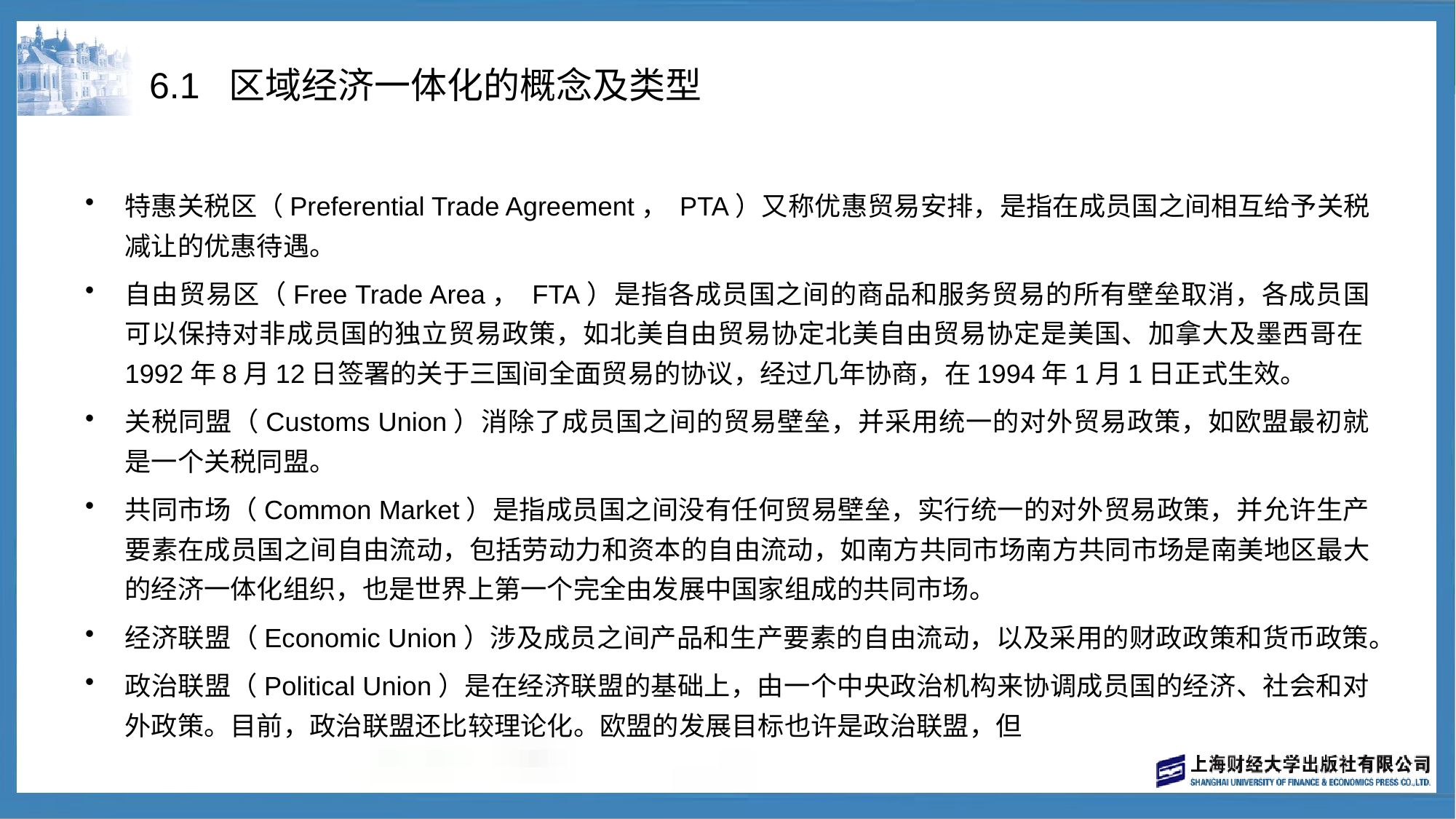

# 6.1  区域经济一体化的概念及类型
特惠关税区（Preferential Trade Agreement， PTA）又称优惠贸易安排，是指在成员国之间相互给予关税减让的优惠待遇。
自由贸易区（Free Trade Area， FTA）是指各成员国之间的商品和服务贸易的所有壁垒取消，各成员国可以保持对非成员国的独立贸易政策，如北美自由贸易协定北美自由贸易协定是美国、加拿大及墨西哥在1992年8月12日签署的关于三国间全面贸易的协议，经过几年协商，在1994年1月1日正式生效。
关税同盟（Customs Union）消除了成员国之间的贸易壁垒，并采用统一的对外贸易政策，如欧盟最初就是一个关税同盟。
共同市场（Common Market）是指成员国之间没有任何贸易壁垒，实行统一的对外贸易政策，并允许生产要素在成员国之间自由流动，包括劳动力和资本的自由流动，如南方共同市场南方共同市场是南美地区最大的经济一体化组织，也是世界上第一个完全由发展中国家组成的共同市场。
经济联盟（Economic Union）涉及成员之间产品和生产要素的自由流动，以及采用的财政政策和货币政策。
政治联盟（Political Union）是在经济联盟的基础上，由一个中央政治机构来协调成员国的经济、社会和对外政策。目前，政治联盟还比较理论化。欧盟的发展目标也许是政治联盟，但